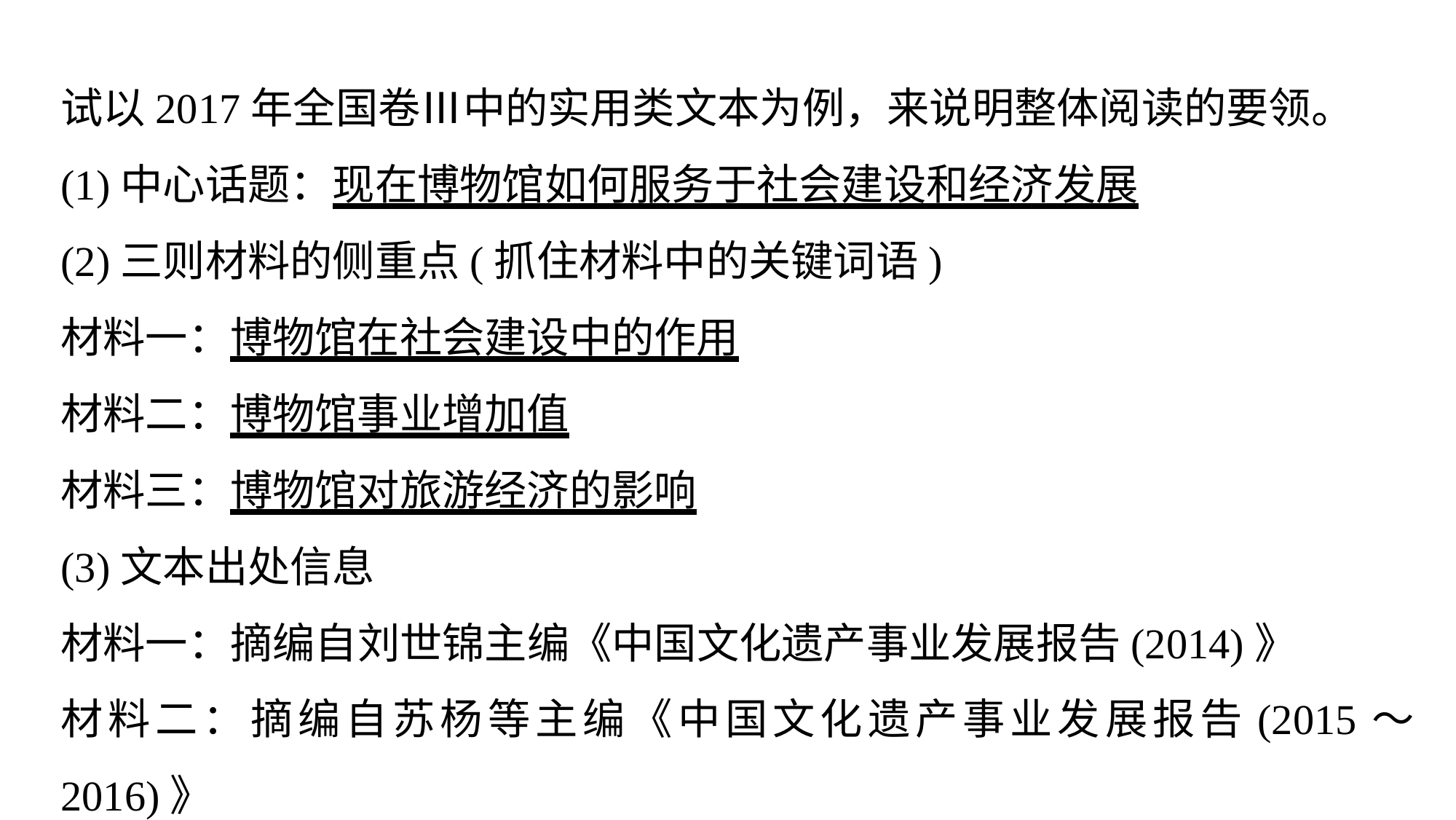

试以2017年全国卷Ⅲ中的实用类文本为例，来说明整体阅读的要领。
(1)中心话题：现在博物馆如何服务于社会建设和经济发展
(2)三则材料的侧重点(抓住材料中的关键词语)
材料一：博物馆在社会建设中的作用
材料二：博物馆事业增加值
材料三：博物馆对旅游经济的影响
(3)文本出处信息
材料一：摘编自刘世锦主编《中国文化遗产事业发展报告(2014)》
材料二：摘编自苏杨等主编《中国文化遗产事业发展报告(2015～2016)》